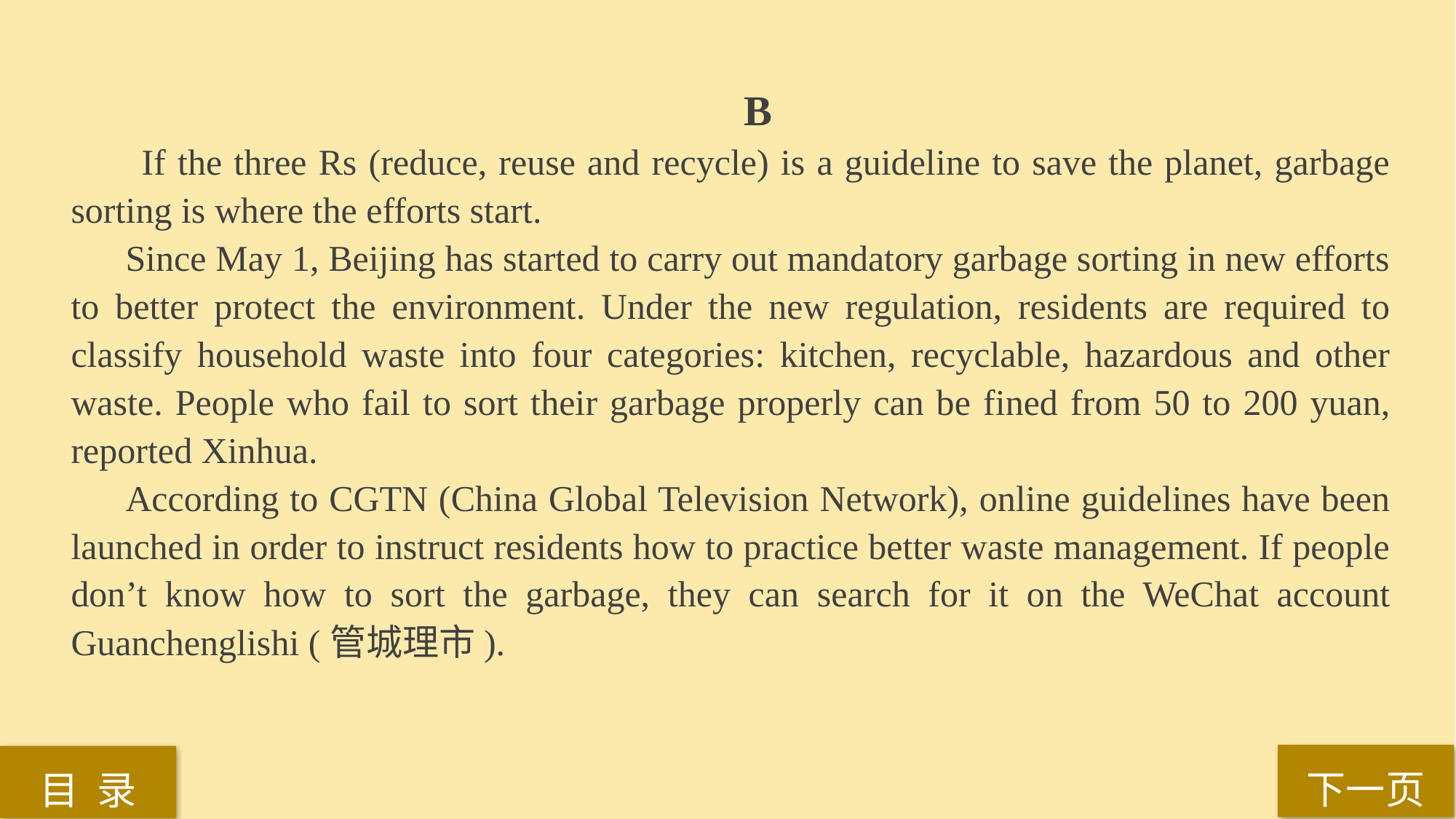

B
      If the three Rs (reduce, reuse and recycle) is a guideline to save the planet, garbage sorting is where the efforts start.
Since May 1, Beijing has started to carry out mandatory garbage sorting in new efforts to better protect the environment. Under the new regulation, residents are required to classify household waste into four categories: kitchen, recyclable, hazardous and other waste. People who fail to sort their garbage properly can be fined from 50 to 200 yuan, reported Xinhua.
According to CGTN (China Global Television Network), online guidelines have been launched in order to instruct residents how to practice better waste management. If people don’t know how to sort the garbage, they can search for it on the WeChat account Guanchenglishi (管城理市).